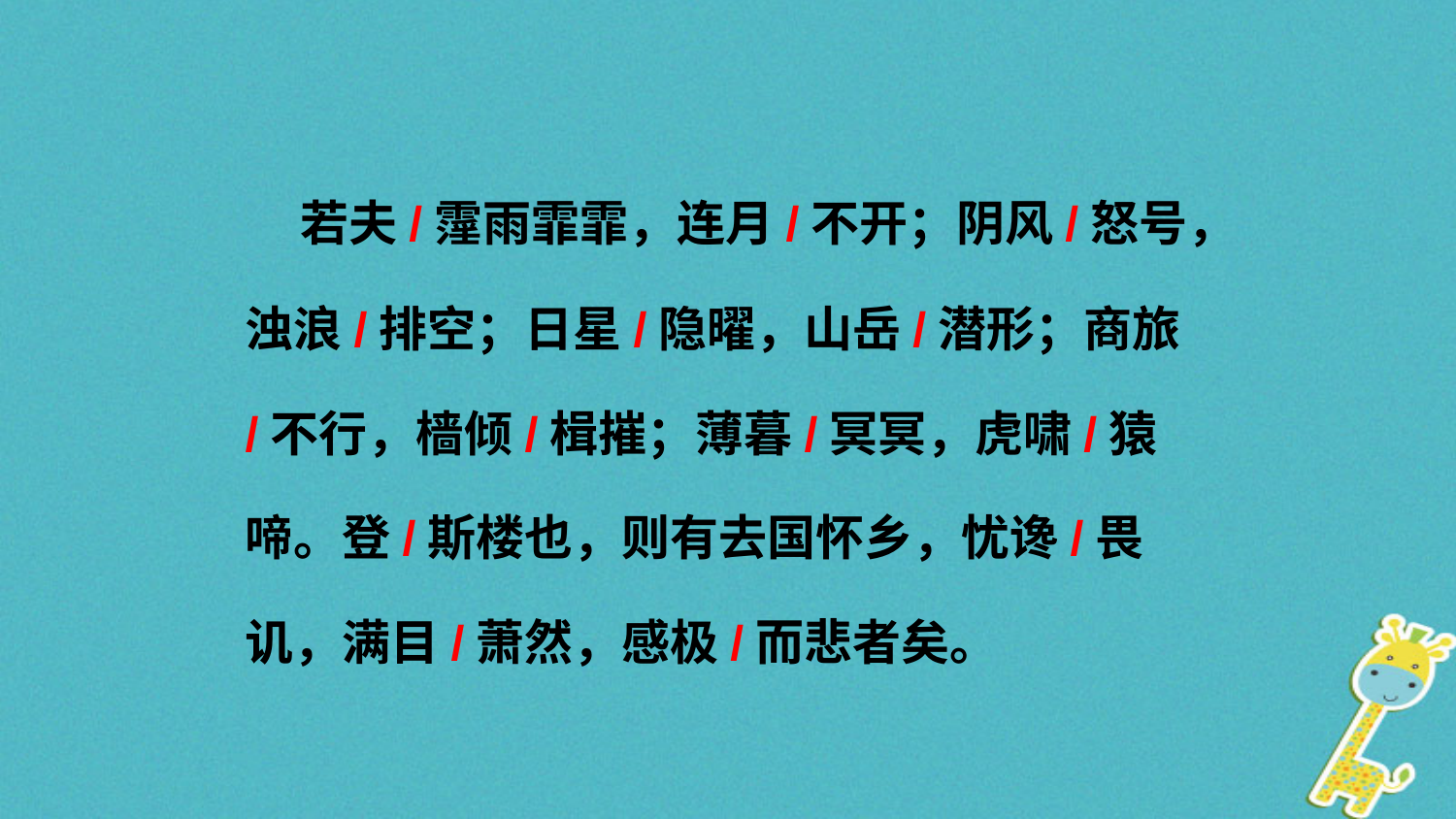

若夫/霪雨霏霏，连月/不开；阴风/怒号，浊浪/排空；日星/隐曜，山岳/潜形；商旅/不行，樯倾/楫摧；薄暮/冥冥，虎啸/猿啼。登/斯楼也，则有去国怀乡，忧谗/畏讥，满目/萧然，感极/而悲者矣。